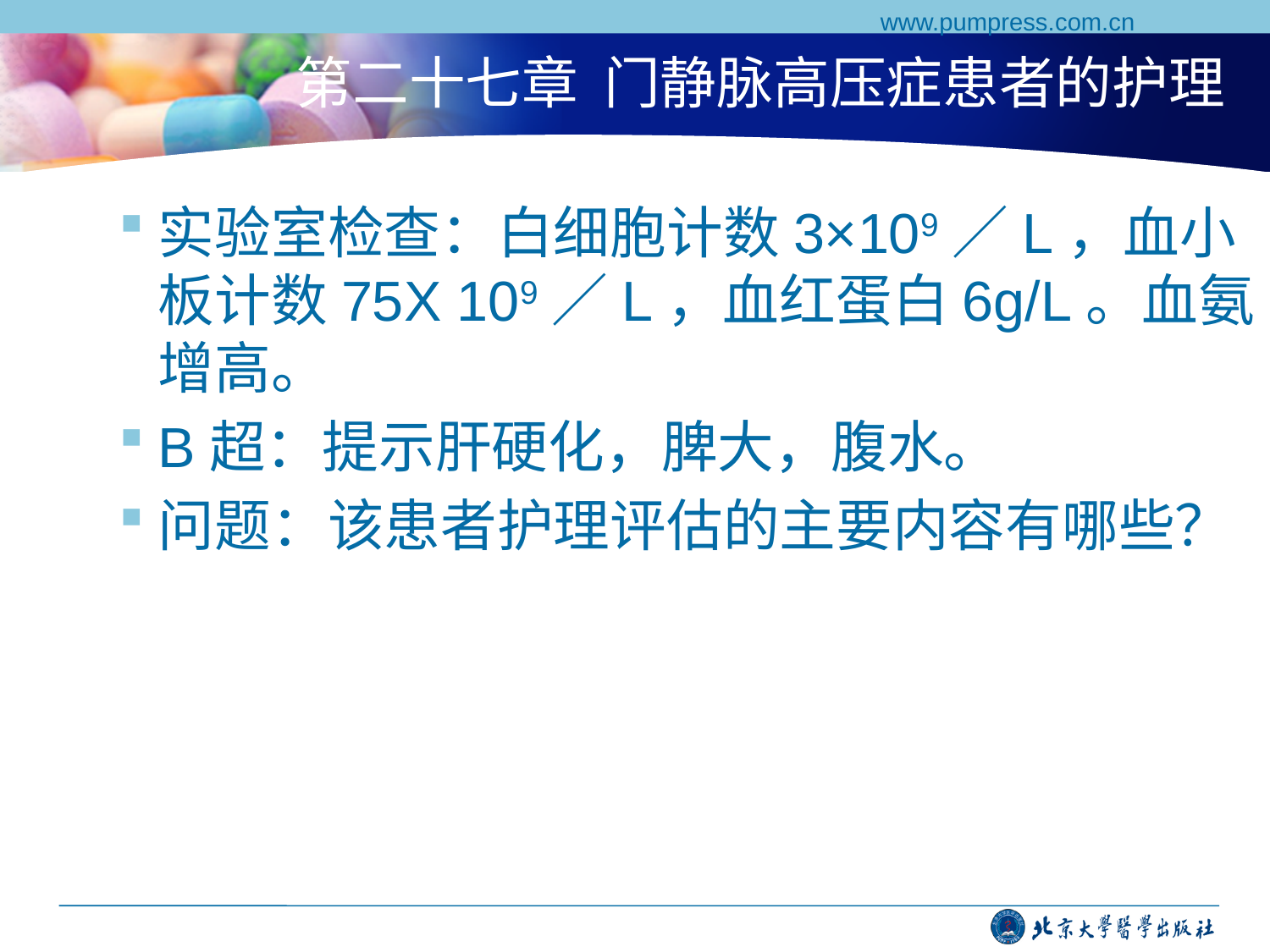

www.pumpress.com.cn
# 第二十七章  门静脉高压症患者的护理
实验室检查：白细胞计数3×109／L，血小板计数75X 109／L，血红蛋白6g/L。血氨增高。
B超：提示肝硬化，脾大，腹水。
问题：该患者护理评估的主要内容有哪些？